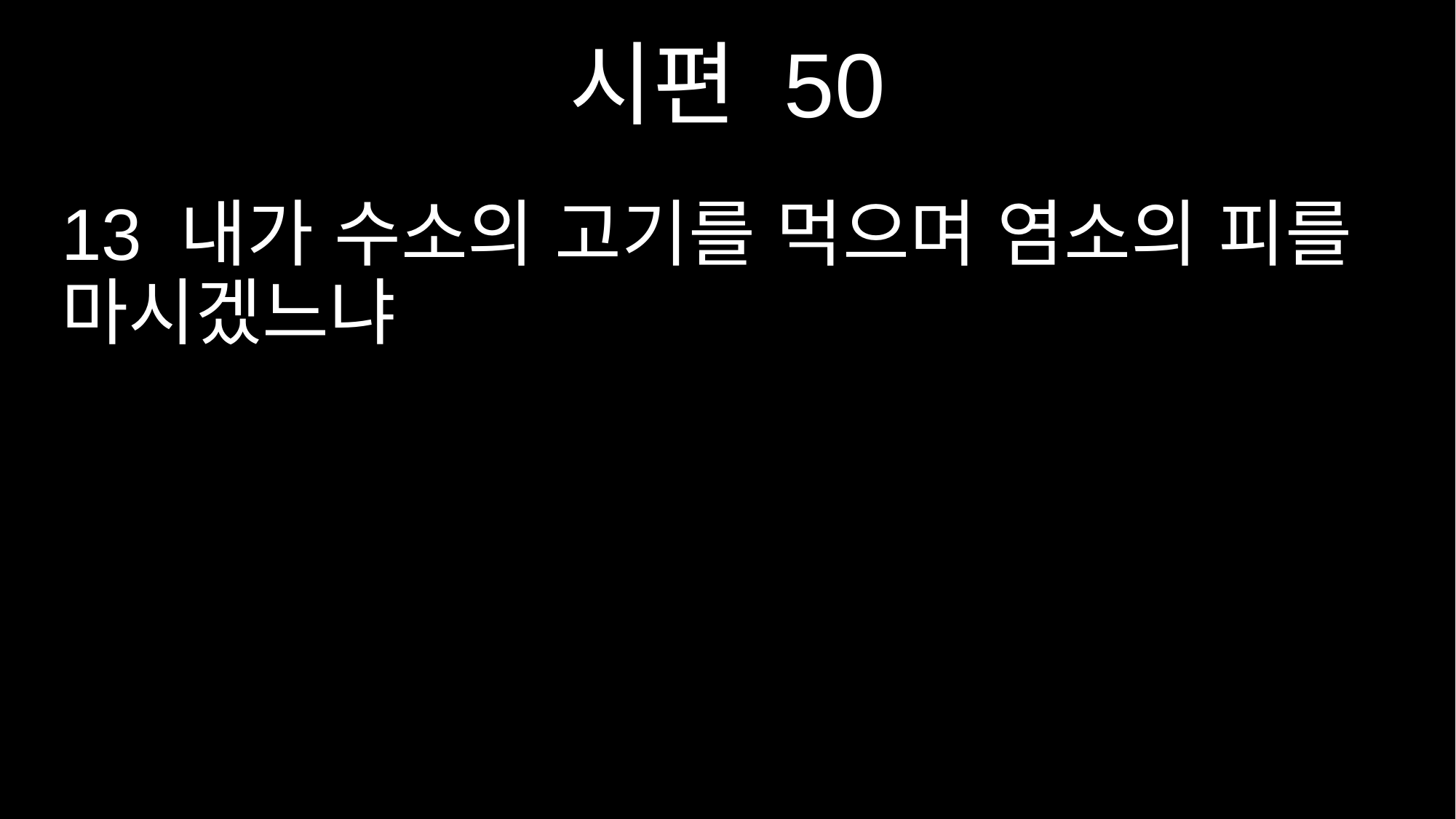

시편 50
13 내가 수소의 고기를 먹으며 염소의 피를 마시겠느냐